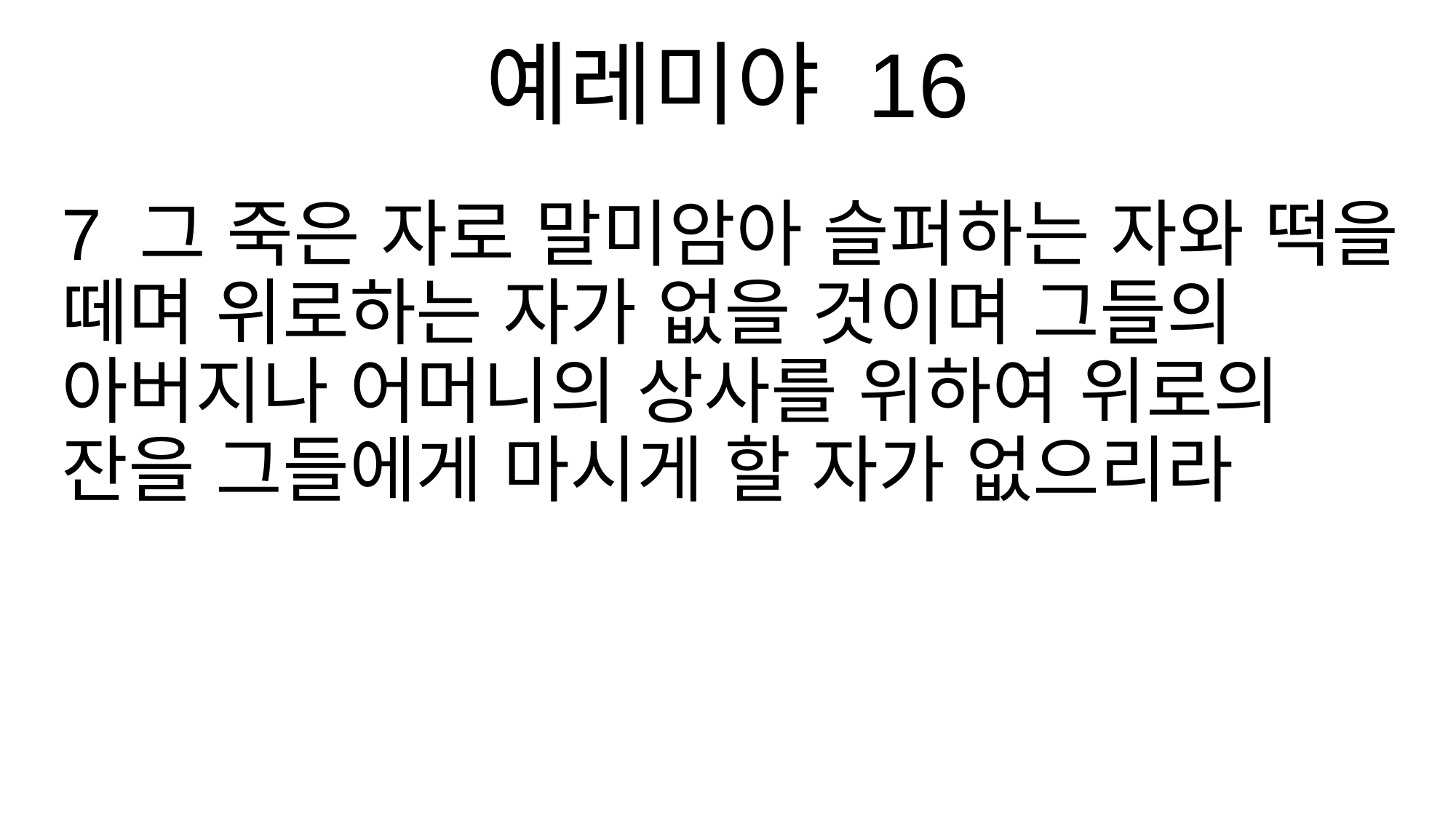

예레미야 16
7 그 죽은 자로 말미암아 슬퍼하는 자와 떡을 떼며 위로하는 자가 없을 것이며 그들의 아버지나 어머니의 상사를 위하여 위로의 잔을 그들에게 마시게 할 자가 없으리라